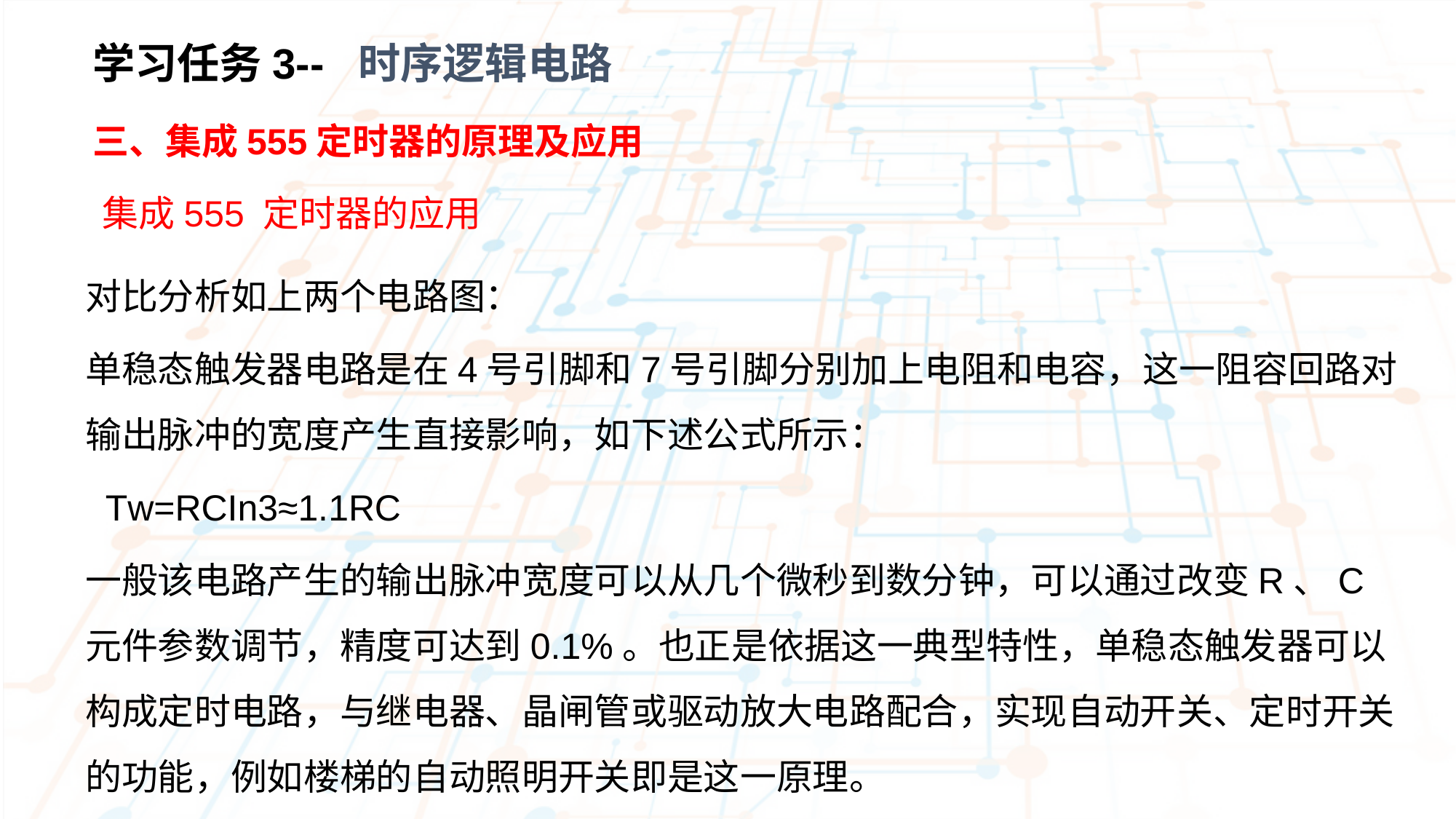

学习任务3--  时序逻辑电路
三、集成555定时器的原理及应用

集成555 定时器的应用
对比分析如上两个电路图：
单稳态触发器电路是在4号引脚和7号引脚分别加上电阻和电容，这一阻容回路对输出脉冲的宽度产生直接影响，如下述公式所示：
  Tw=RCIn3≈1.1RC
一般该电路产生的输出脉冲宽度可以从几个微秒到数分钟，可以通过改变R、C元件参数调节，精度可达到0.1%。也正是依据这一典型特性，单稳态触发器可以构成定时电路，与继电器、晶闸管或驱动放大电路配合，实现自动开关、定时开关的功能，例如楼梯的自动照明开关即是这一原理。